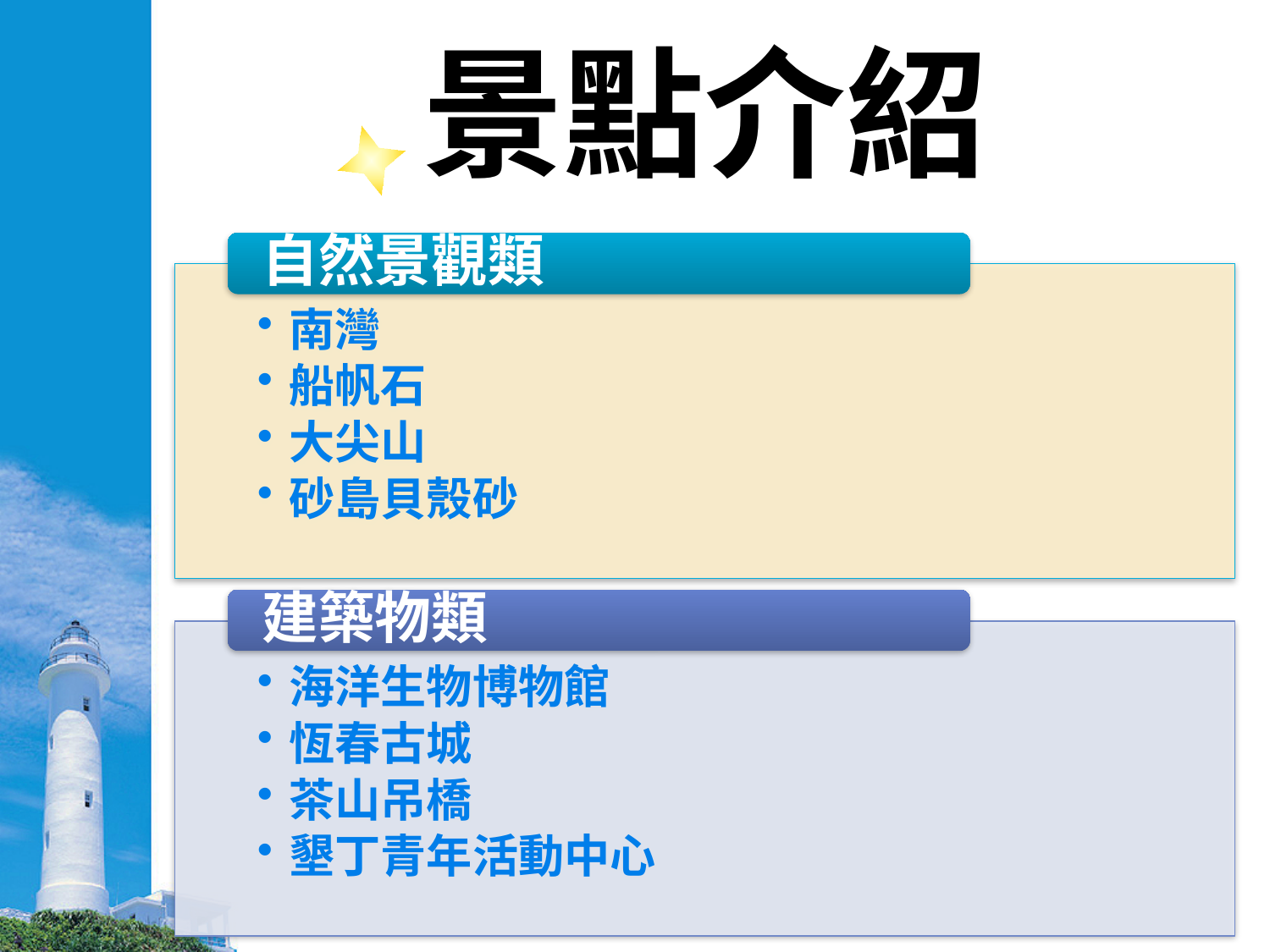

# 景點介紹
南灣
船帆石
大尖山
砂島貝殼砂
自然景觀類
海洋生物博物館
恆春古城
茶山吊橋
墾丁青年活動中心
建築物類